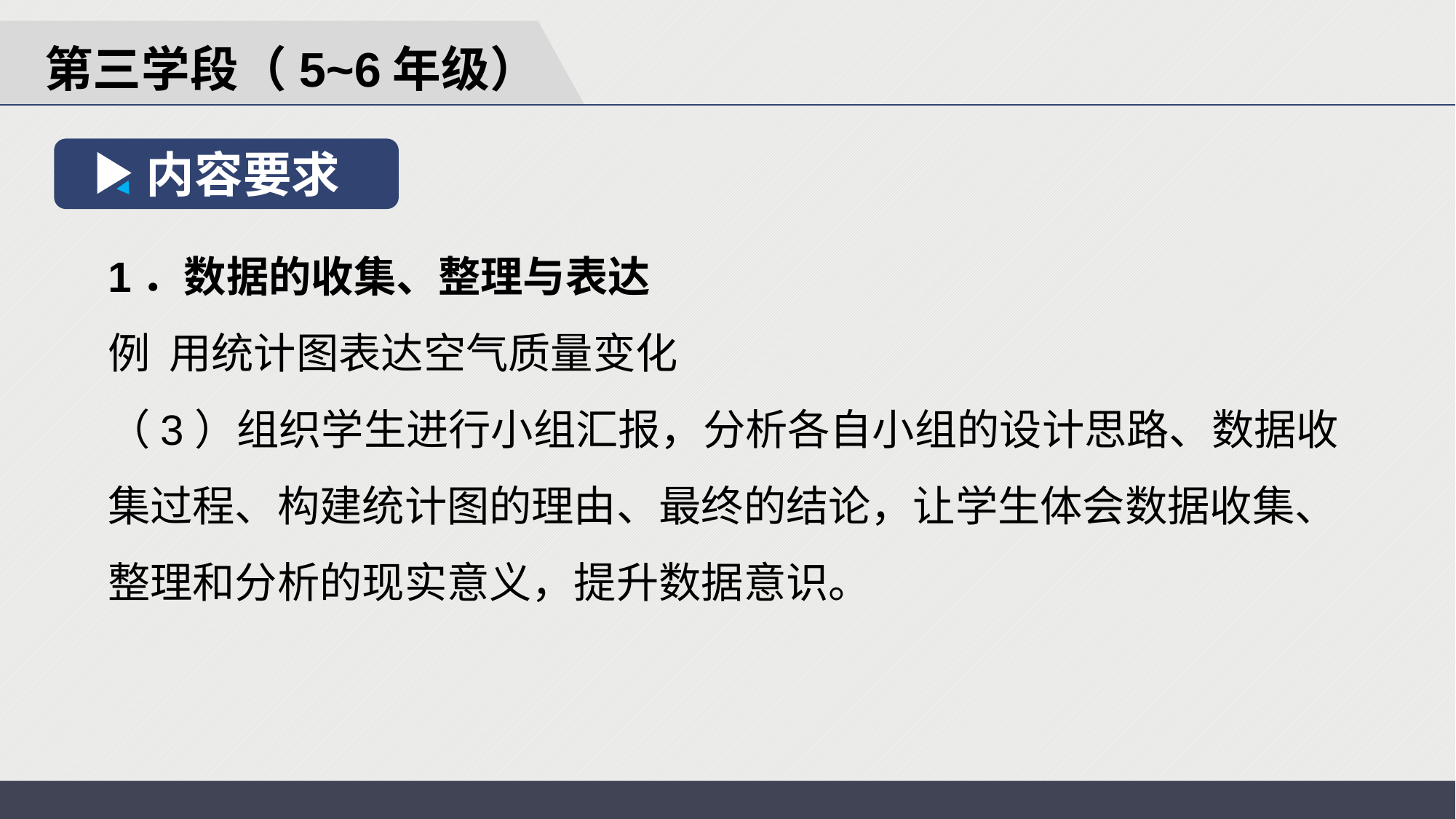

第三学段（5~6年级）
内容要求

1．数据的收集、整理与表达
例  用统计图表达空气质量变化
（3）组织学生进行小组汇报，分析各自小组的设计思路、数据收集过程、构建统计图的理由、最终的结论，让学生体会数据收集、整理和分析的现实意义，提升数据意识。